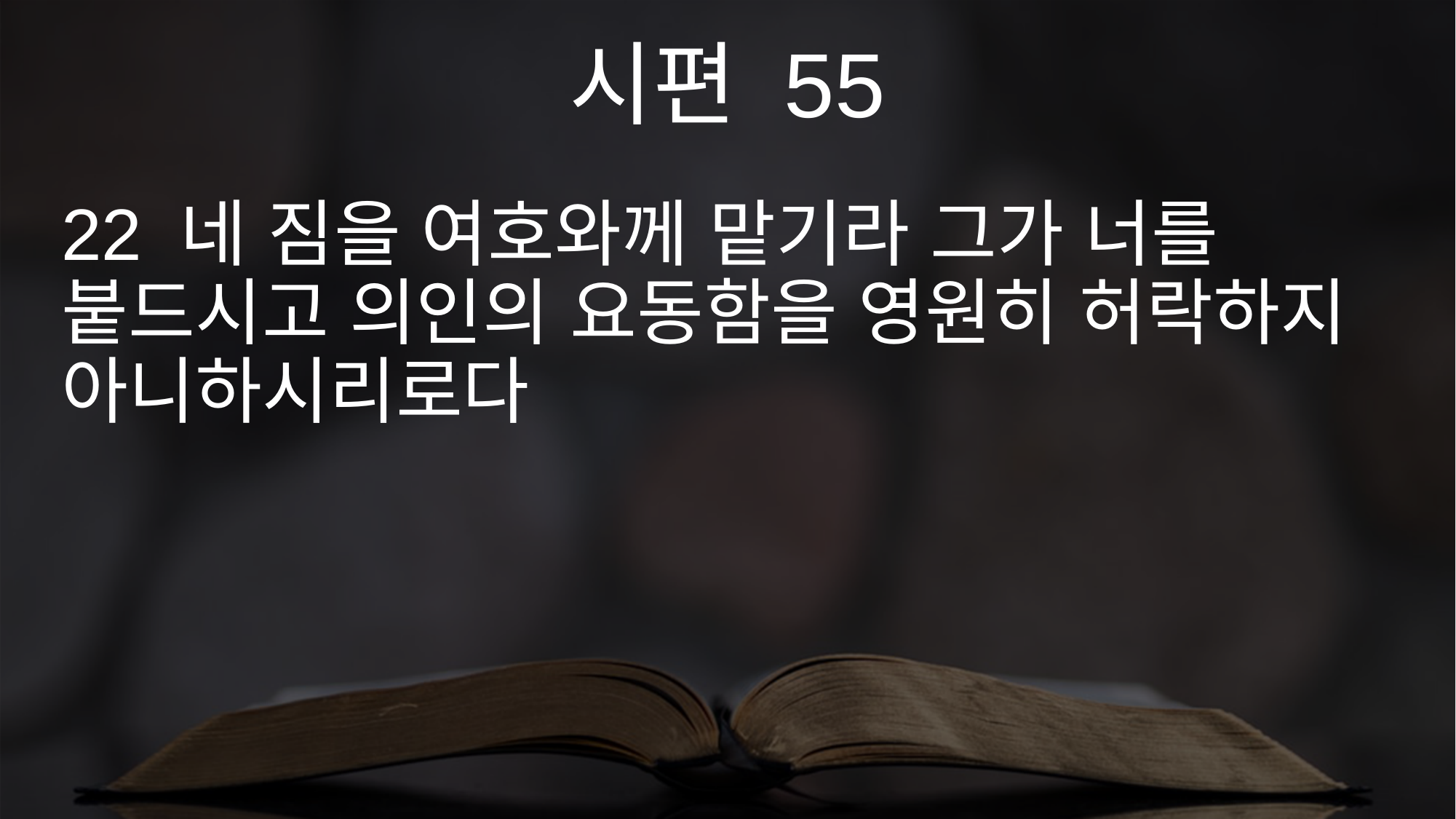

시편 55
22 네 짐을 여호와께 맡기라 그가 너를 붙드시고 의인의 요동함을 영원히 허락하지 아니하시리로다